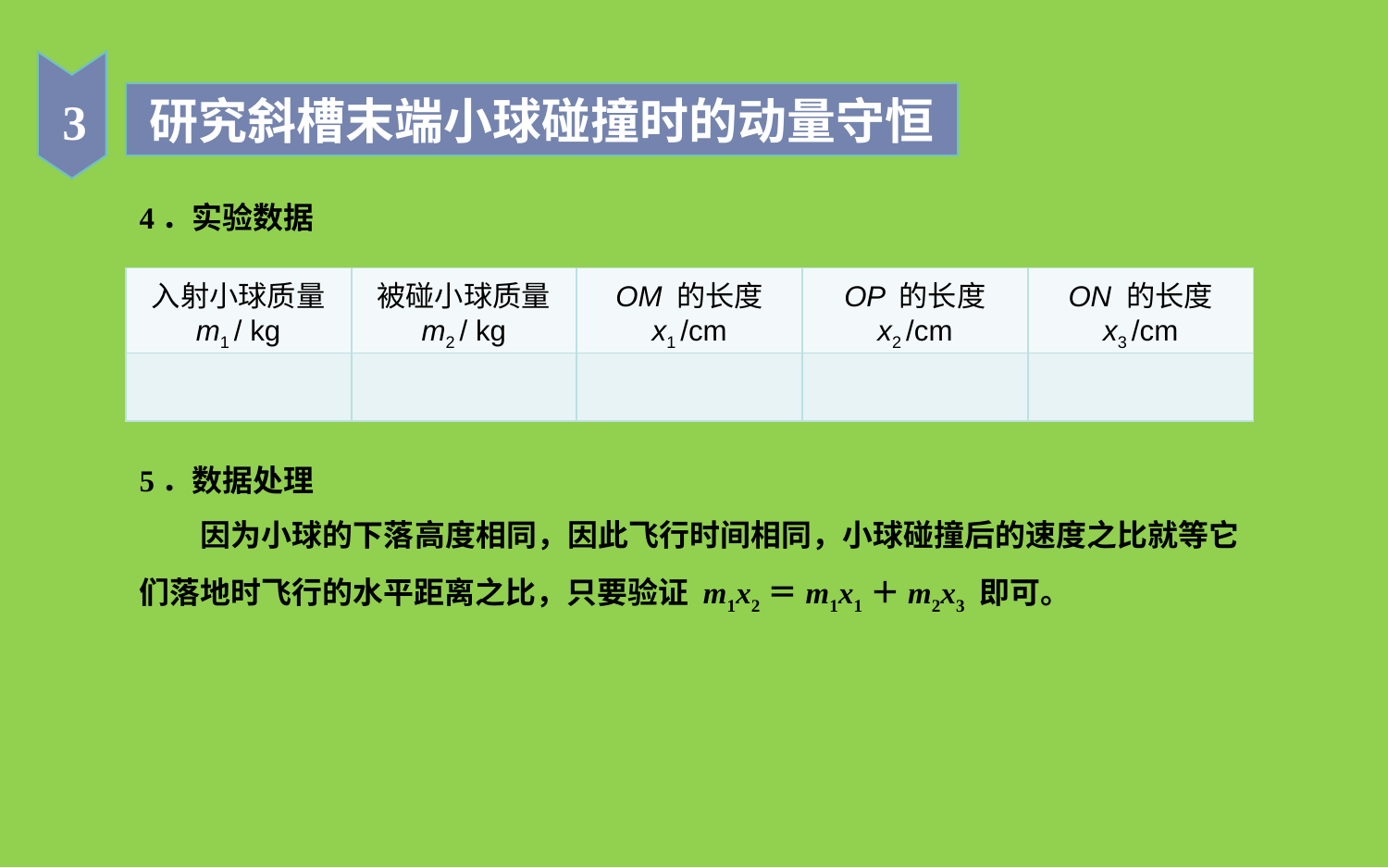

3
研究斜槽末端小球碰撞时的动量守恒
4．实验数据

5．数据处理
　　因为小球的下落高度相同，因此飞行时间相同，小球碰撞后的速度之比就等它们落地时飞行的水平距离之比，只要验证 m1x2＝m1x1＋m2x3 即可。
| 入射小球质量 m1 / kg | 被碰小球质量 m2 / kg | OM 的长度 x1 /cm | OP 的长度 x2 /cm | ON 的长度 x3 /cm |
| --- | --- | --- | --- | --- |
|  |  |  |  |  |